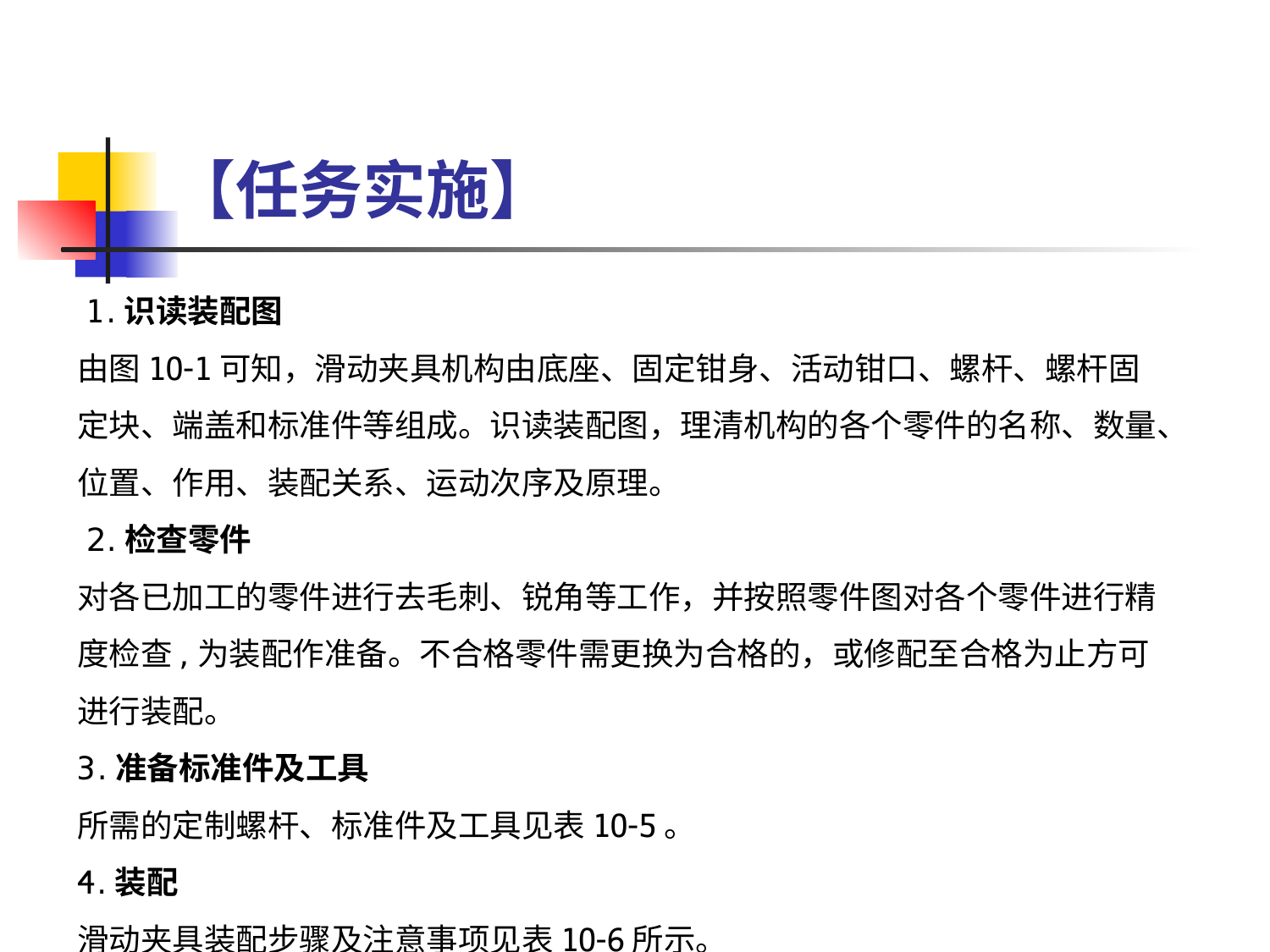

# 【任务实施】
 1.识读装配图
由图10-1可知，滑动夹具机构由底座、固定钳身、活动钳口、螺杆、螺杆固定块、端盖和标准件等组成。识读装配图，理清机构的各个零件的名称、数量、位置、作用、装配关系、运动次序及原理。
 2.检查零件
对各已加工的零件进行去毛刺、锐角等工作，并按照零件图对各个零件进行精度检查,为装配作准备。不合格零件需更换为合格的，或修配至合格为止方可进行装配。
3.准备标准件及工具
所需的定制螺杆、标准件及工具见表10-5。
4.装配
滑动夹具装配步骤及注意事项见表10-6所示。